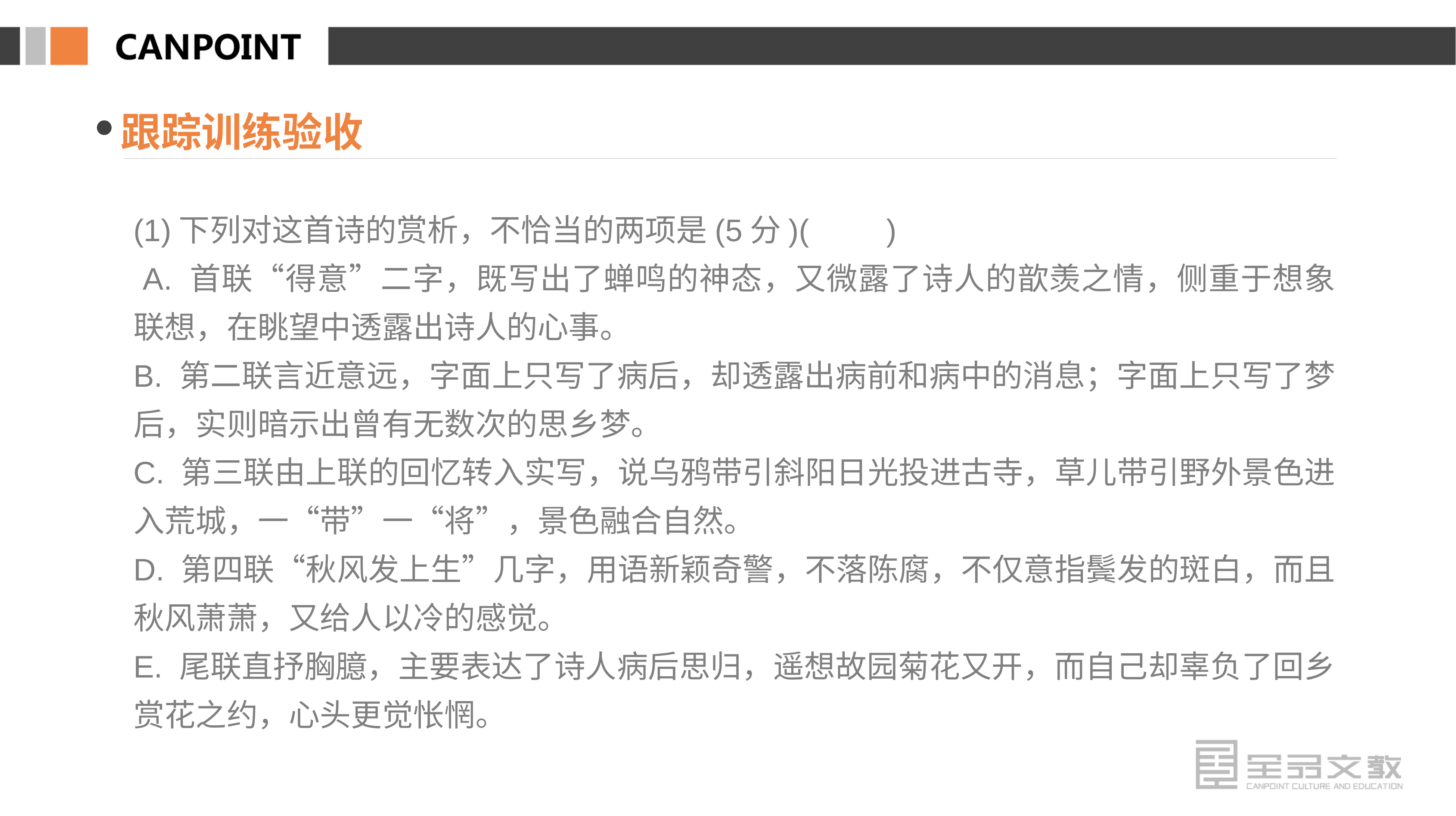

跟踪训练验收

(1)下列对这首诗的赏析，不恰当的两项是(5分)(　　)
 A. 首联“得意”二字，既写出了蝉鸣的神态，又微露了诗人的歆羡之情，侧重于想象联想，在眺望中透露出诗人的心事。
B. 第二联言近意远，字面上只写了病后，却透露出病前和病中的消息；字面上只写了梦后，实则暗示出曾有无数次的思乡梦。
C. 第三联由上联的回忆转入实写，说乌鸦带引斜阳日光投进古寺，草儿带引野外景色进入荒城，一“带”一“将”，景色融合自然。
D. 第四联“秋风发上生”几字，用语新颖奇警，不落陈腐，不仅意指鬓发的斑白，而且秋风萧萧，又给人以冷的感觉。
E. 尾联直抒胸臆，主要表达了诗人病后思归，遥想故园菊花又开，而自己却辜负了回乡赏花之约，心头更觉怅惘。